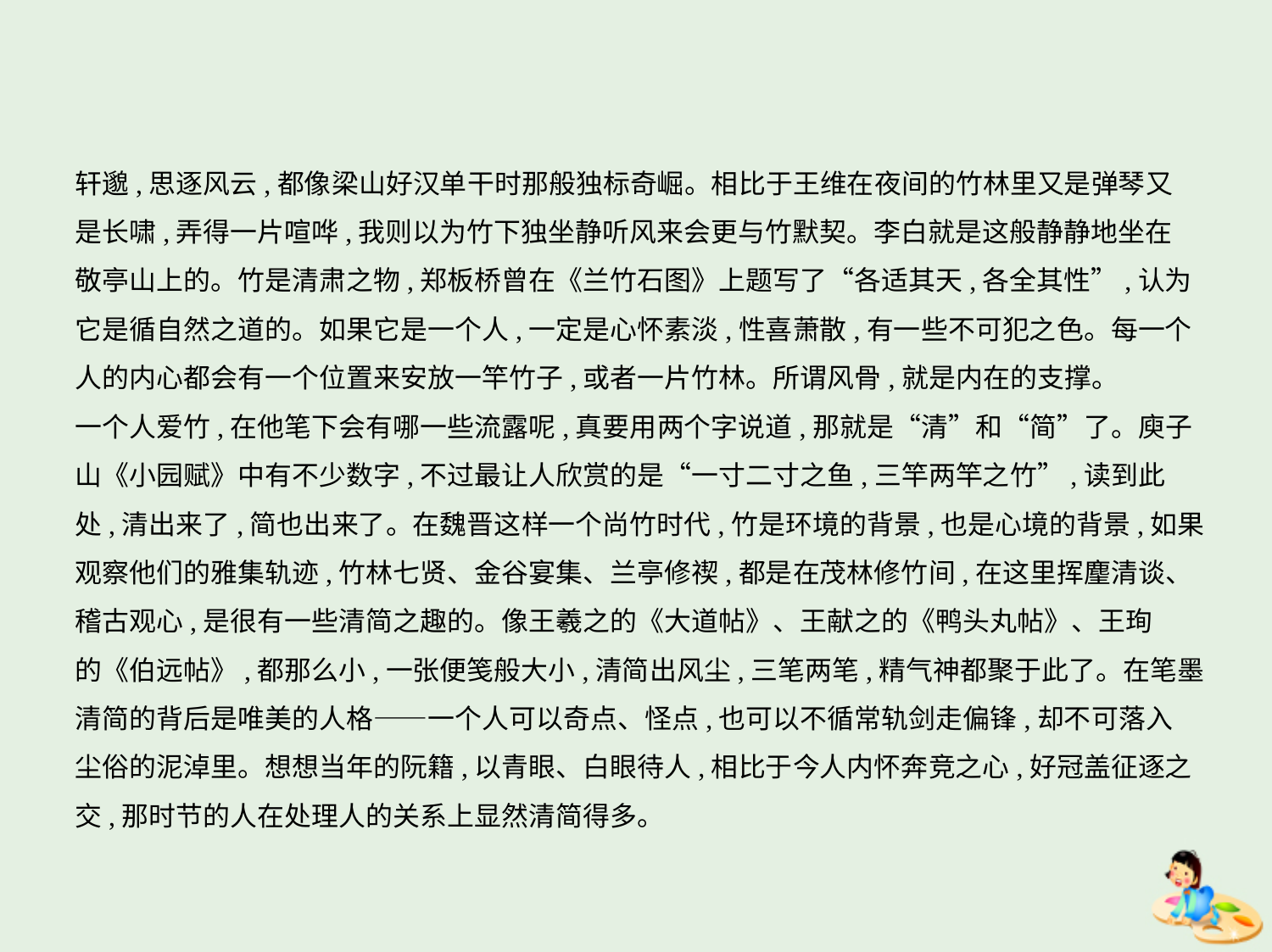

轩邈,思逐风云,都像梁山好汉单干时那般独标奇崛。相比于王维在夜间的竹林里又是弹琴又
是长啸,弄得一片喧哗,我则以为竹下独坐静听风来会更与竹默契。李白就是这般静静地坐在
敬亭山上的。竹是清肃之物,郑板桥曾在《兰竹石图》上题写了“各适其天,各全其性”,认为
它是循自然之道的。如果它是一个人,一定是心怀素淡,性喜萧散,有一些不可犯之色。每一个
人的内心都会有一个位置来安放一竿竹子,或者一片竹林。所谓风骨,就是内在的支撑。
一个人爱竹,在他笔下会有哪一些流露呢,真要用两个字说道,那就是“清”和“简”了。庾子
山《小园赋》中有不少数字,不过最让人欣赏的是“一寸二寸之鱼,三竿两竿之竹”,读到此
处,清出来了,简也出来了。在魏晋这样一个尚竹时代,竹是环境的背景,也是心境的背景,如果
观察他们的雅集轨迹,竹林七贤、金谷宴集、兰亭修禊,都是在茂林修竹间,在这里挥麈清谈、
稽古观心,是很有一些清简之趣的。像王羲之的《大道帖》、王献之的《鸭头丸帖》、王珣
的《伯远帖》,都那么小,一张便笺般大小,清简出风尘,三笔两笔,精气神都聚于此了。在笔墨
清简的背后是唯美的人格——一个人可以奇点、怪点,也可以不循常轨剑走偏锋,却不可落入
尘俗的泥淖里。想想当年的阮籍,以青眼、白眼待人,相比于今人内怀奔竞之心,好冠盖征逐之
交,那时节的人在处理人的关系上显然清简得多。